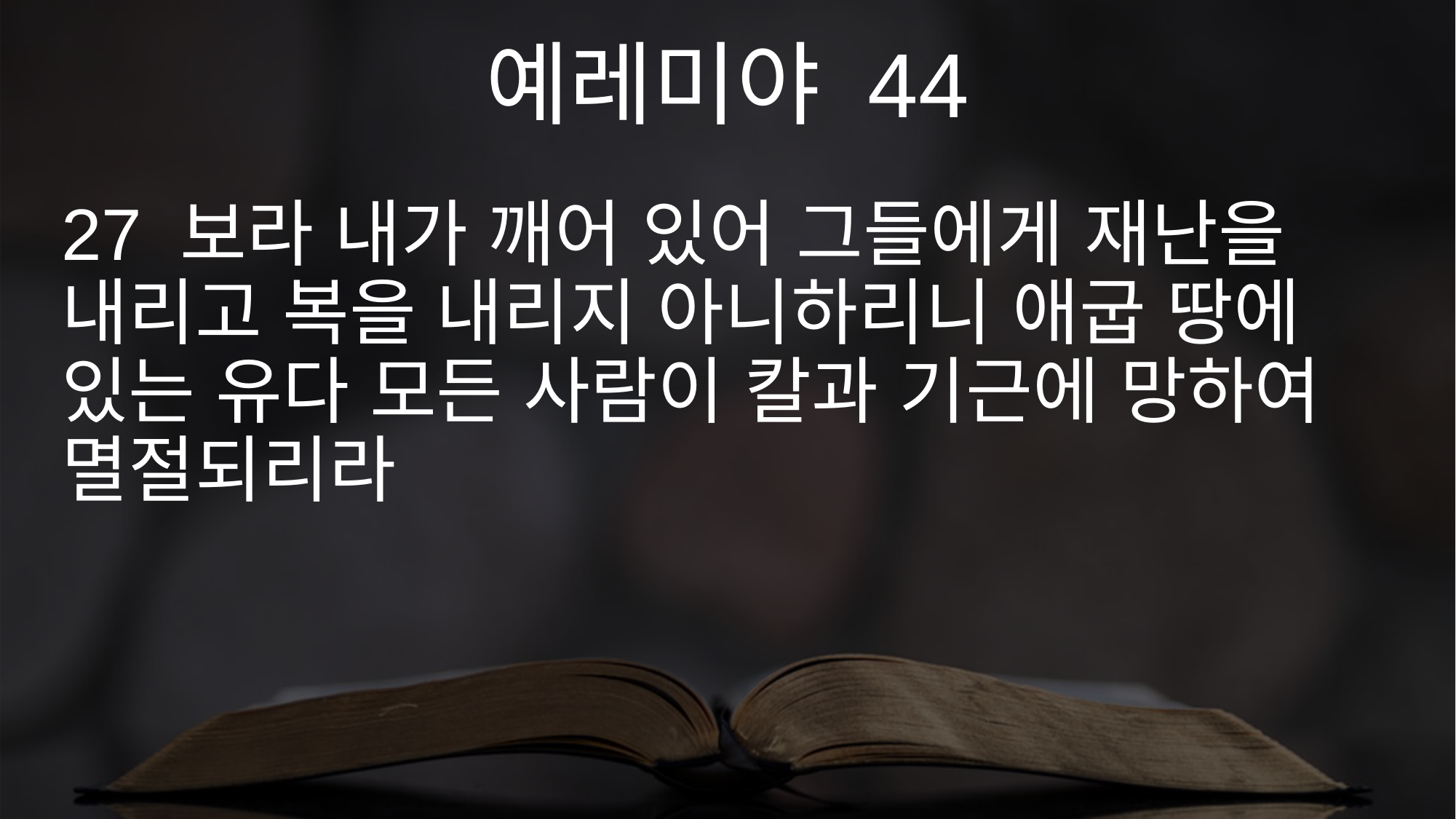

예레미야 44
27 보라 내가 깨어 있어 그들에게 재난을 내리고 복을 내리지 아니하리니 애굽 땅에 있는 유다 모든 사람이 칼과 기근에 망하여 멸절되리라